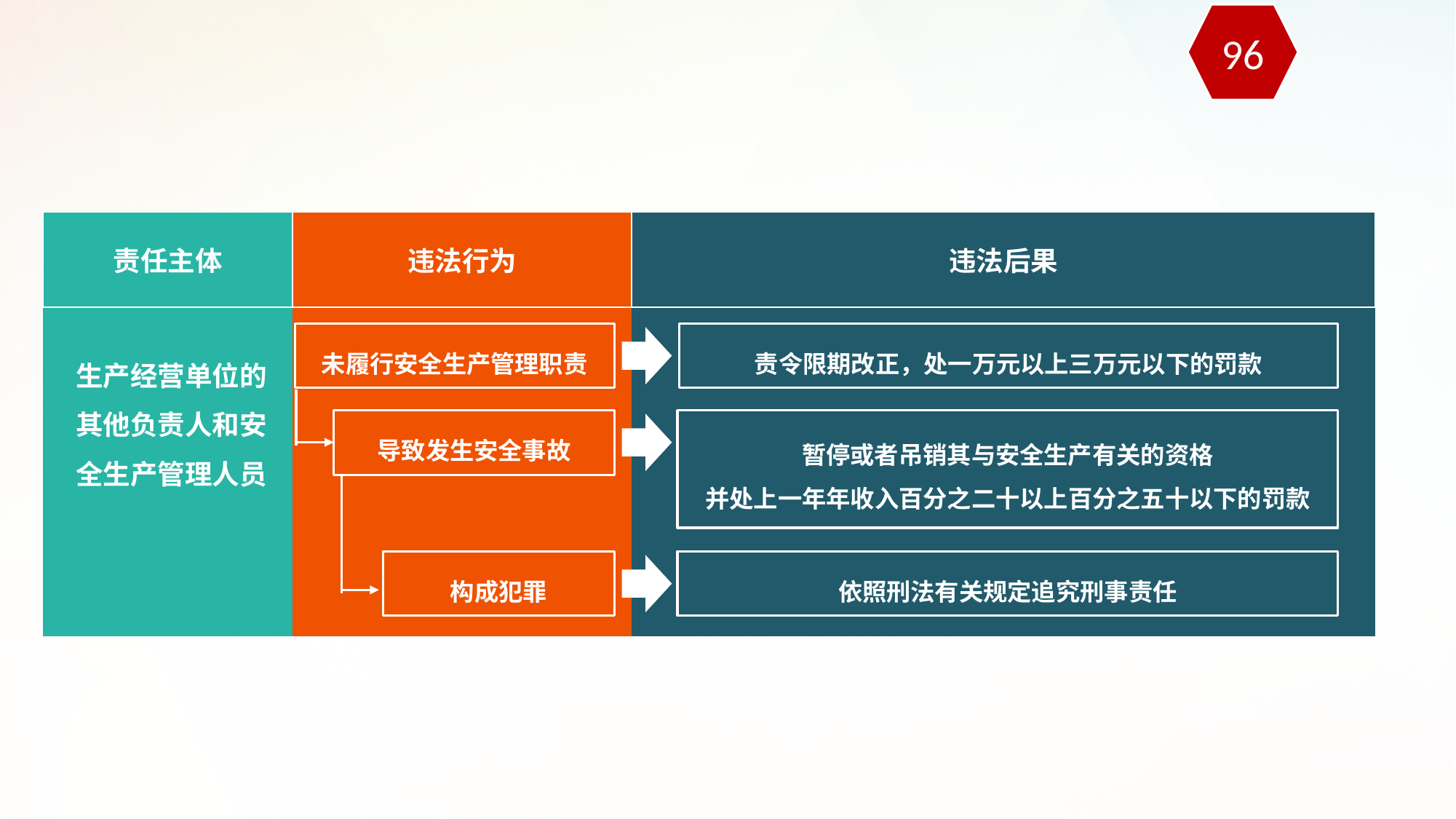

96
| 责任主体 | 违法行为 | 违法后果 |
| --- | --- | --- |
|  |  |  |
未履行安全生产管理职责
责令限期改正，处一万元以上三万元以下的罚款

生产经营单位的其他负责人和安全生产管理人员
导致发生安全事故
暂停或者吊销其与安全生产有关的资格
并处上一年年收入百分之二十以上百分之五十以下的罚款

构成犯罪
依照刑法有关规定追究刑事责任